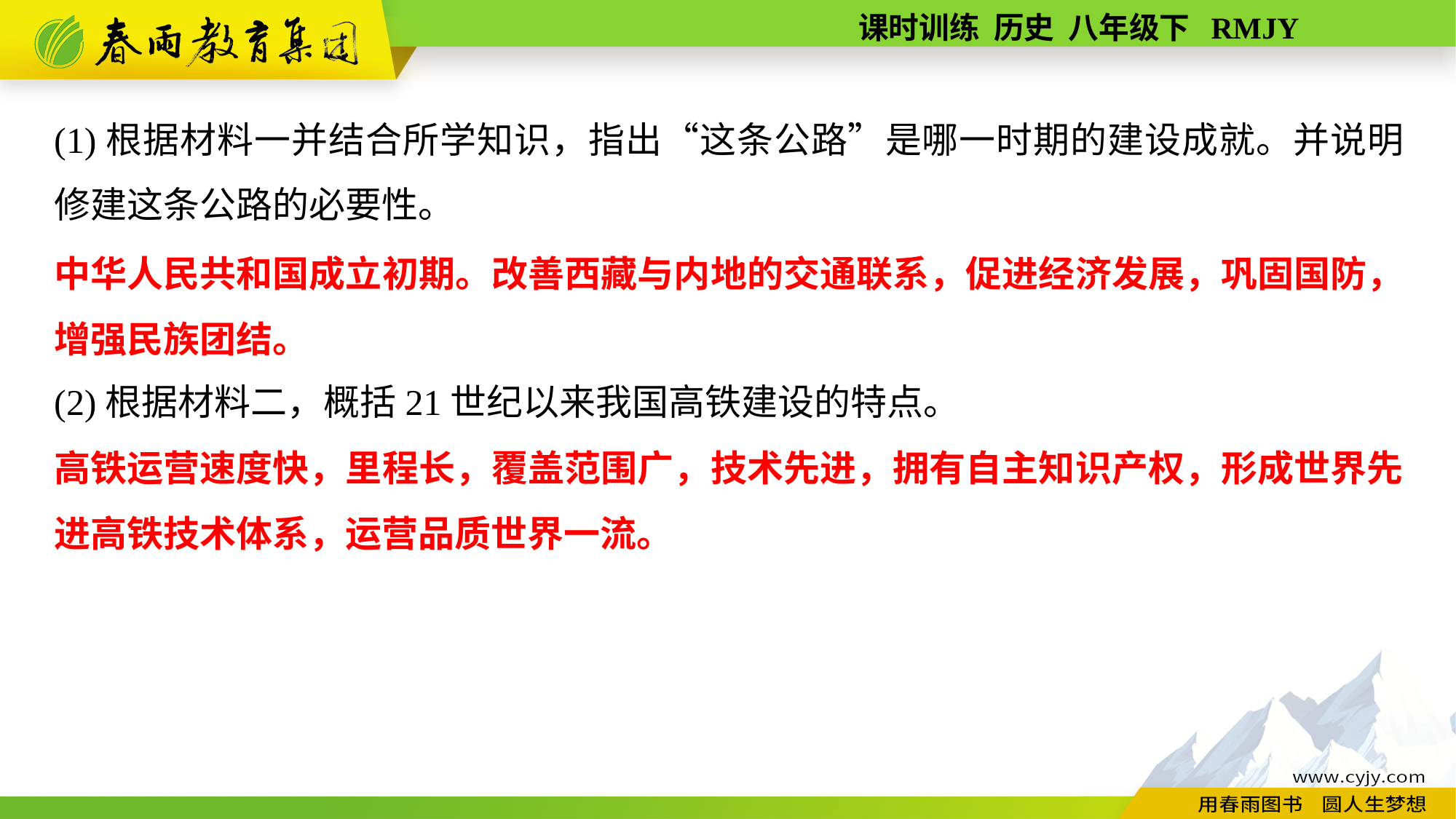

(1)根据材料一并结合所学知识，指出“这条公路”是哪一时期的建设成就。并说明修建这条公路的必要性。

(2)根据材料二，概括21世纪以来我国高铁建设的特点。
中华人民共和国成立初期。改善西藏与内地的交通联系，促进经济发展，巩固国防，增强民族团结。
高铁运营速度快，里程长，覆盖范围广，技术先进，拥有自主知识产权，形成世界先进高铁技术体系，运营品质世界一流。